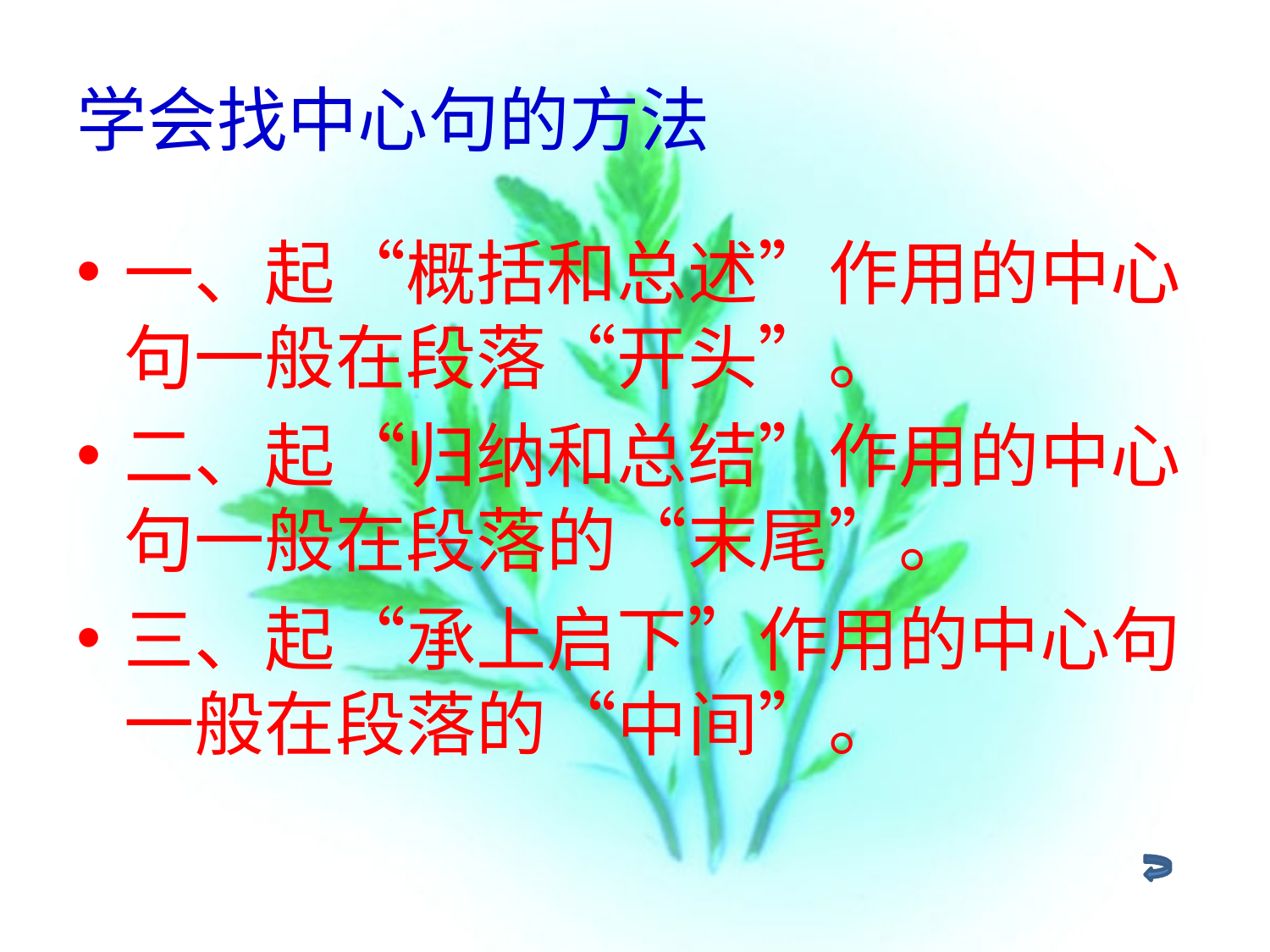

# 学会找中心句的方法
一、起“概括和总述”作用的中心句一般在段落“开头”。
二、起“归纳和总结”作用的中心句一般在段落的“末尾”。
三、起“承上启下”作用的中心句一般在段落的“中间”。